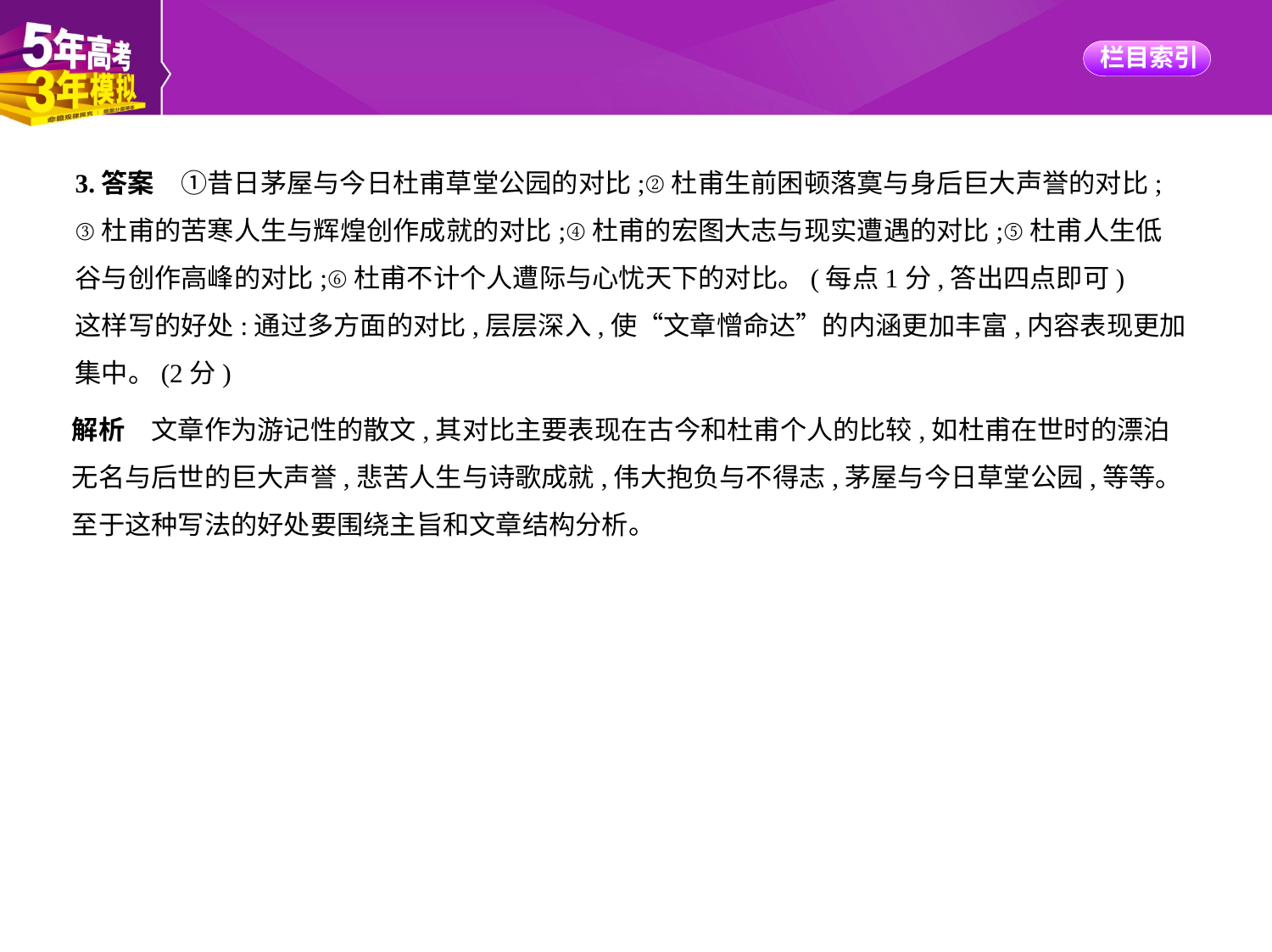

3.答案　①昔日茅屋与今日杜甫草堂公园的对比;②杜甫生前困顿落寞与身后巨大声誉的对比;
③杜甫的苦寒人生与辉煌创作成就的对比;④杜甫的宏图大志与现实遭遇的对比;⑤杜甫人生低
谷与创作高峰的对比;⑥杜甫不计个人遭际与心忧天下的对比。(每点1分,答出四点即可)
这样写的好处:通过多方面的对比,层层深入,使“文章憎命达”的内涵更加丰富,内容表现更加
集中。(2分)
解析　文章作为游记性的散文,其对比主要表现在古今和杜甫个人的比较,如杜甫在世时的漂泊
无名与后世的巨大声誉,悲苦人生与诗歌成就,伟大抱负与不得志,茅屋与今日草堂公园,等等。
至于这种写法的好处要围绕主旨和文章结构分析。